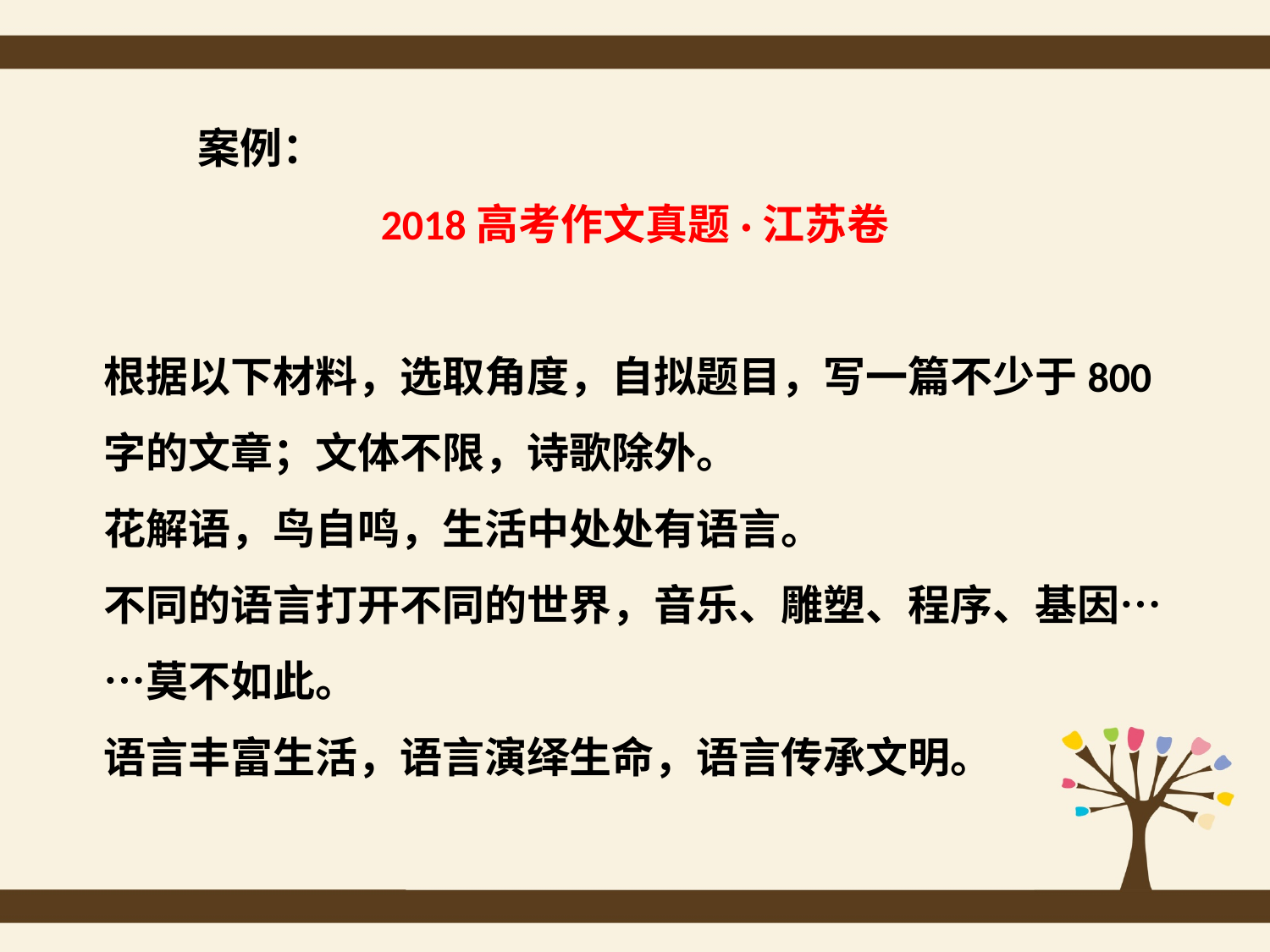

案例：
2018高考作文真题·江苏卷

根据以下材料，选取角度，自拟题目，写一篇不少于800字的文章；文体不限，诗歌除外。
花解语，鸟自鸣，生活中处处有语言。
不同的语言打开不同的世界，音乐、雕塑、程序、基因……莫不如此。
语言丰富生活，语言演绎生命，语言传承文明。